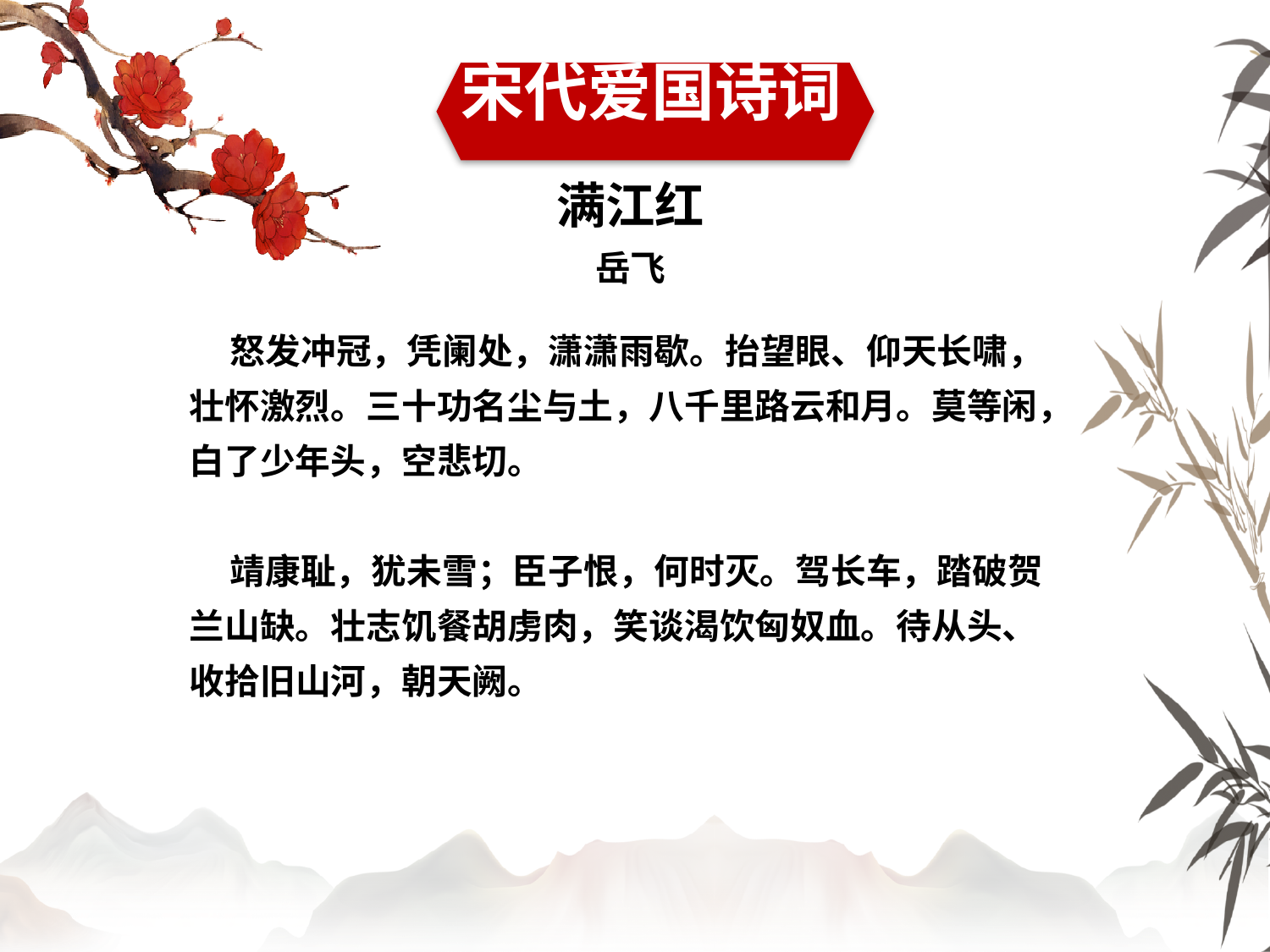

宋代爱国诗词
满江红
岳飞

       怒发冲冠，凭阑处，潇潇雨歇。抬望眼、仰天长啸，壮怀激烈。三十功名尘与土，八千里路云和月。莫等闲，白了少年头，空悲切。

    靖康耻，犹未雪；臣子恨，何时灭。驾长车，踏破贺兰山缺。壮志饥餐胡虏肉，笑谈渴饮匈奴血。待从头、收拾旧山河，朝天阙。